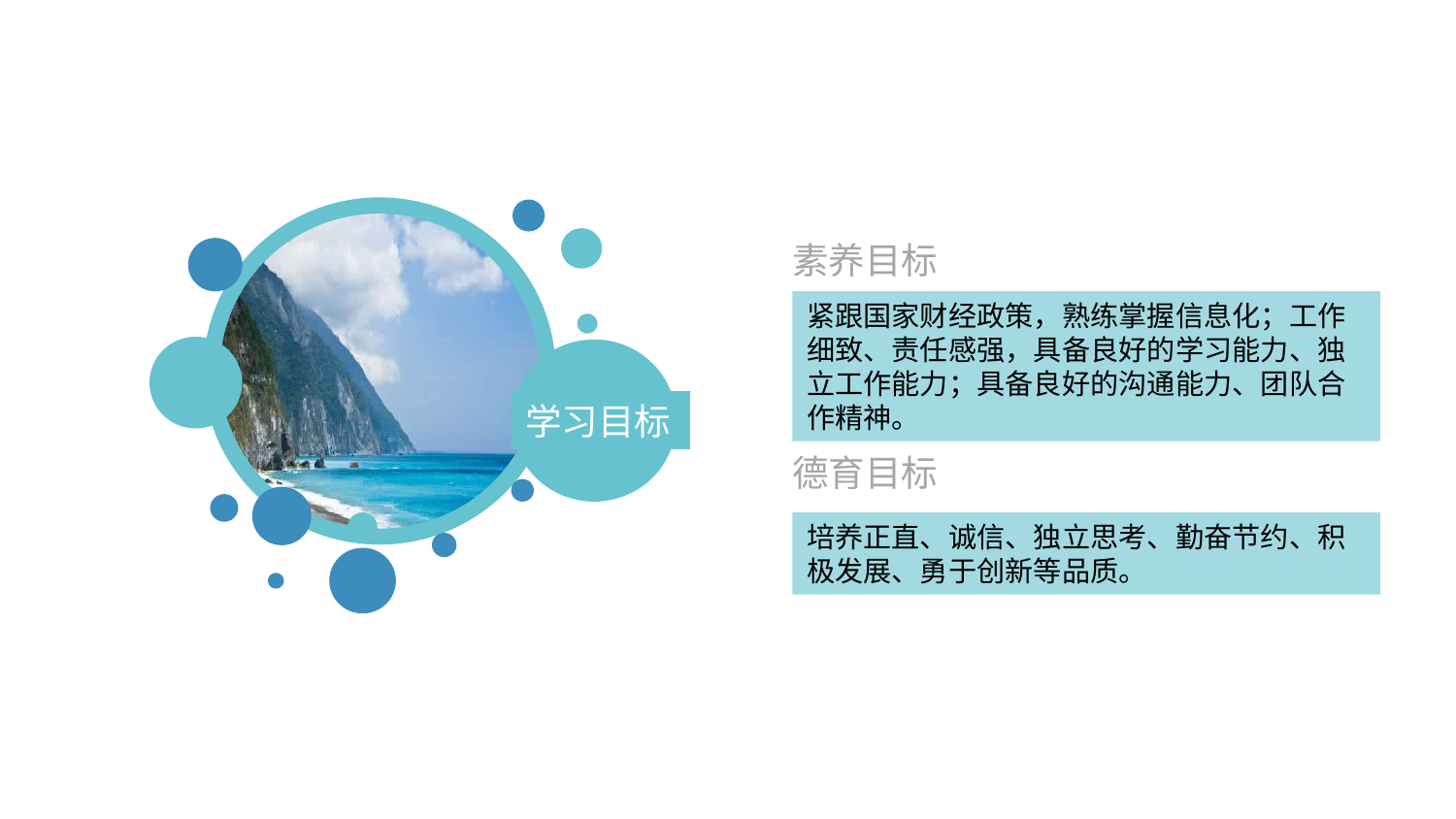

学习目标

素养目标
紧跟国家财经政策，熟练掌握信息化；工作细致、责任感强，具备良好的学习能力、独立工作能力；具备良好的沟通能力、团队合作精神。
德育目标
培养正直、诚信、独立思考、勤奋节约、积极发展、勇于创新等品质。